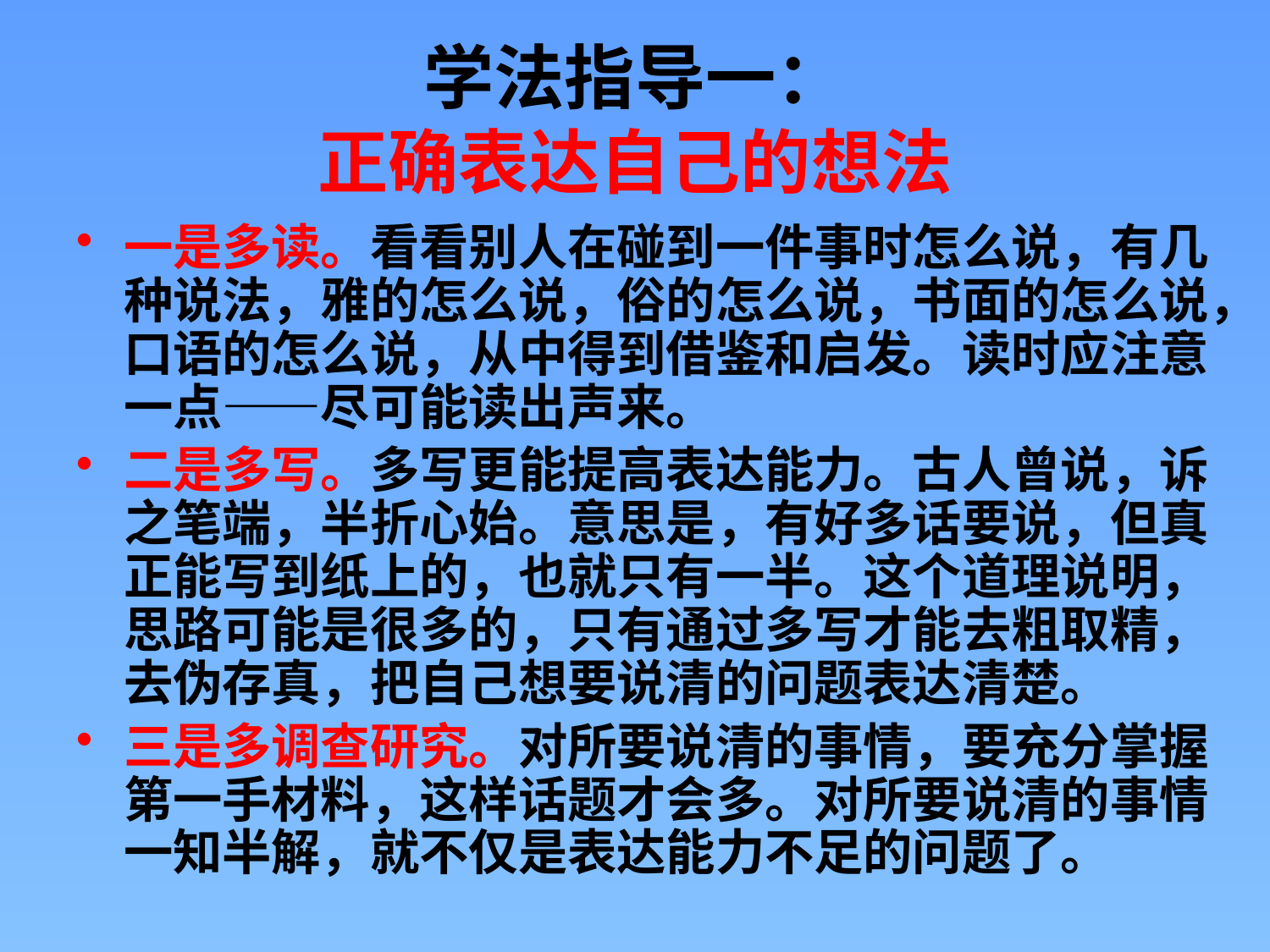

# 学法指导一： 正确表达自己的想法
一是多读。看看别人在碰到一件事时怎么说，有几种说法，雅的怎么说，俗的怎么说，书面的怎么说，口语的怎么说，从中得到借鉴和启发。读时应注意一点——尽可能读出声来。
二是多写。多写更能提高表达能力。古人曾说，诉之笔端，半折心始。意思是，有好多话要说，但真正能写到纸上的，也就只有一半。这个道理说明，思路可能是很多的，只有通过多写才能去粗取精，去伪存真，把自己想要说清的问题表达清楚。
三是多调查研究。对所要说清的事情，要充分掌握第一手材料，这样话题才会多。对所要说清的事情一知半解，就不仅是表达能力不足的问题了。